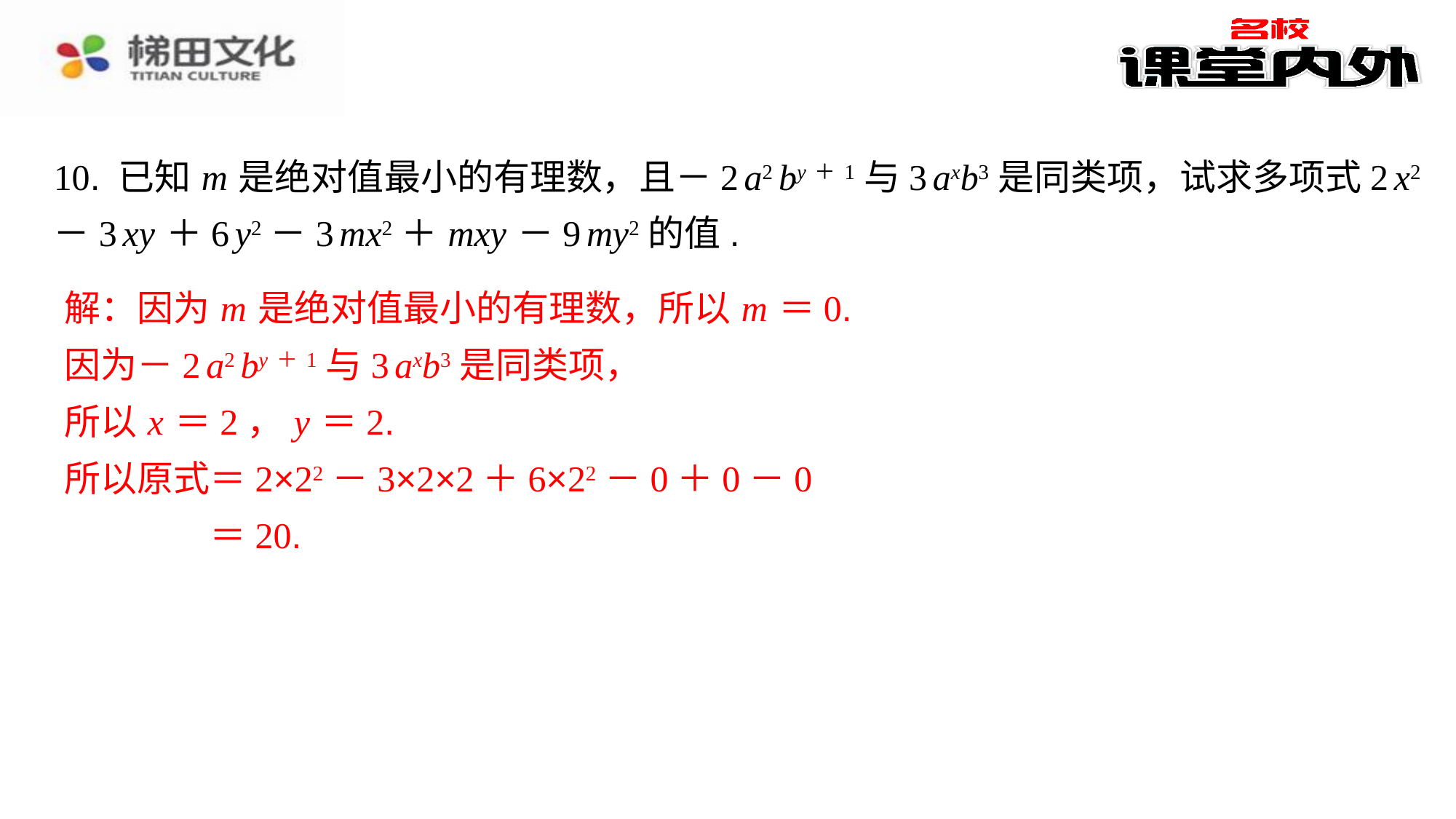

10. 已知 m 是绝对值最小的有理数，且－2 a2 by＋1与3 axb3是同类项，试求多项式2 x2
－3 xy ＋6 y2－3 mx2＋ mxy －9 my2的值.
解：因为 m 是绝对值最小的有理数，所以 m ＝0.
解：因为 m 是绝对值最小的有理数，所以 m ＝0.
因为－2 a2 by＋1与3 axb3是同类项，
所以 x ＝2， y ＝2.
所以原式＝2×22－3×2×2＋6×22－0＋0－0
＝20.
因为－2 a2 by＋1与3 axb3是同类项，
所以 x ＝2， y ＝2.
所以原式＝2×22－3×2×2＋6×22－0＋0－0
＝20.